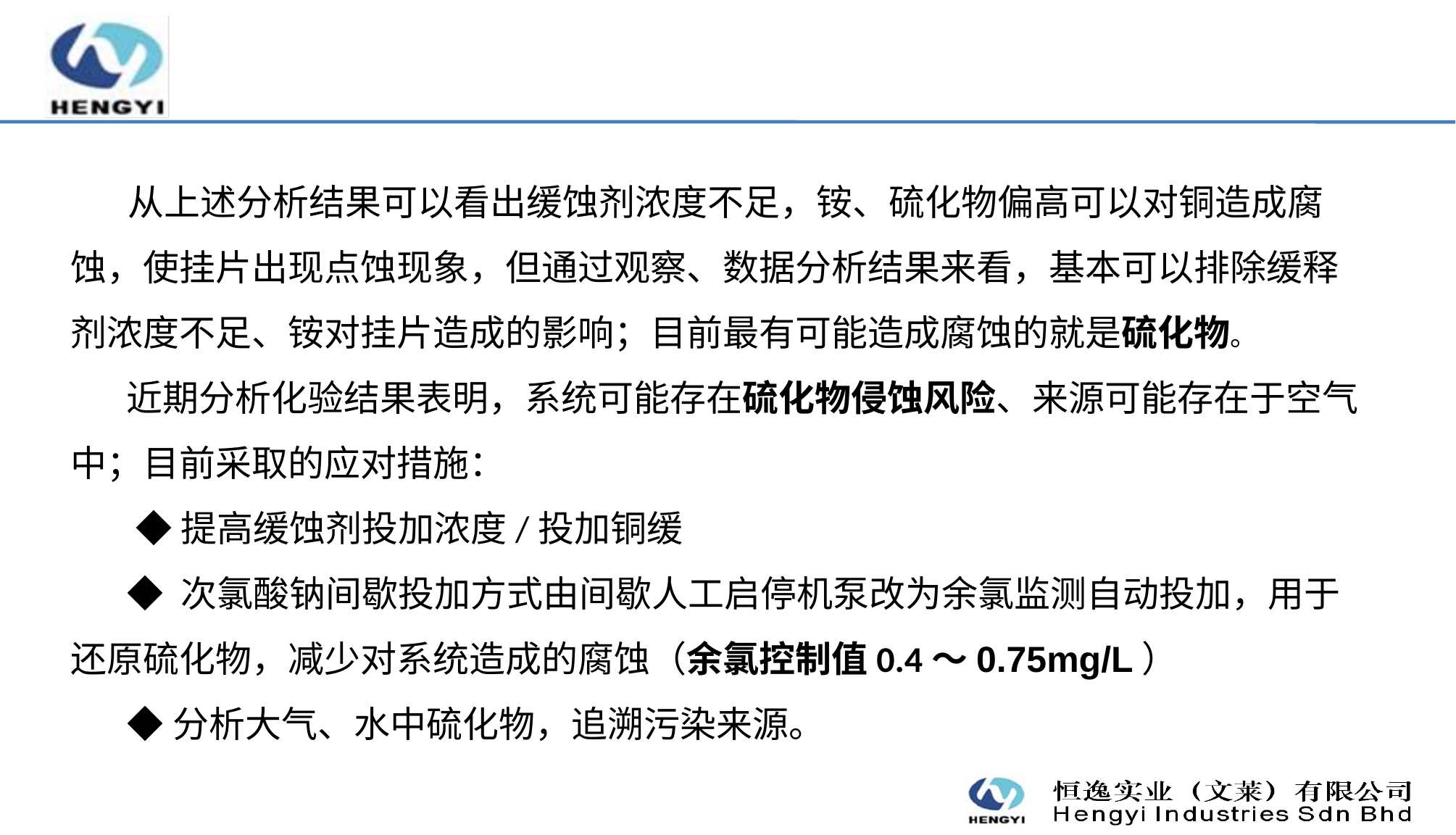

从上述分析结果可以看出缓蚀剂浓度不足，铵、硫化物偏高可以对铜造成腐蚀，使挂片出现点蚀现象，但通过观察、数据分析结果来看，基本可以排除缓释剂浓度不足、铵对挂片造成的影响；目前最有可能造成腐蚀的就是硫化物。
        近期分析化验结果表明，系统可能存在硫化物侵蚀风险、来源可能存在于空气中；目前采取的应对措施：
        ◆提高缓蚀剂投加浓度/投加铜缓
       ◆ 次氯酸钠间歇投加方式由间歇人工启停机泵改为余氯监测自动投加，用于还原硫化物，减少对系统造成的腐蚀（余氯控制值0.4～0.75mg/L）
       ◆分析大气、水中硫化物，追溯污染来源。